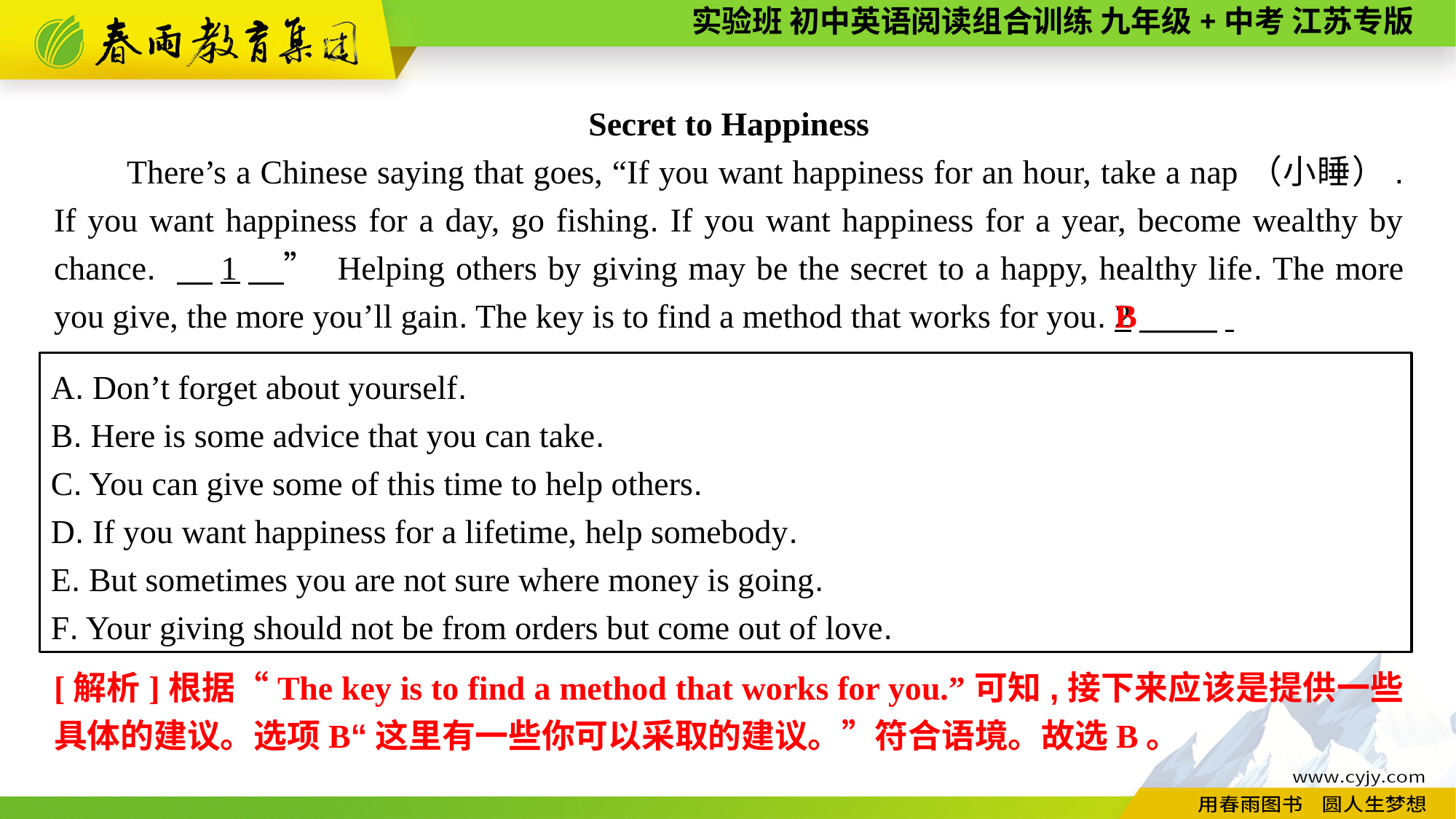

Secret to Happiness
There’s a Chinese saying that goes, “If you want happiness for an hour, take a nap（小睡）. If you want happiness for a day, go fishing. If you want happiness for a year, become wealthy by chance. 　1　” Helping others by giving may be the secret to a happy, healthy life. The more you give, the more you’ll gain. The key is to find a method that works for you. 2　      .
B
A. Don’t forget about yourself.
B. Here is some advice that you can take.
C. You can give some of this time to help others.
D. If you want happiness for a lifetime, help somebody.
E. But sometimes you are not sure where money is going.
F. Your giving should not be from orders but come out of love.
[解析]根据“The key is to find a method that works for you.”可知,接下来应该是提供一些具体的建议。选项B“这里有一些你可以采取的建议。”符合语境。故选B。